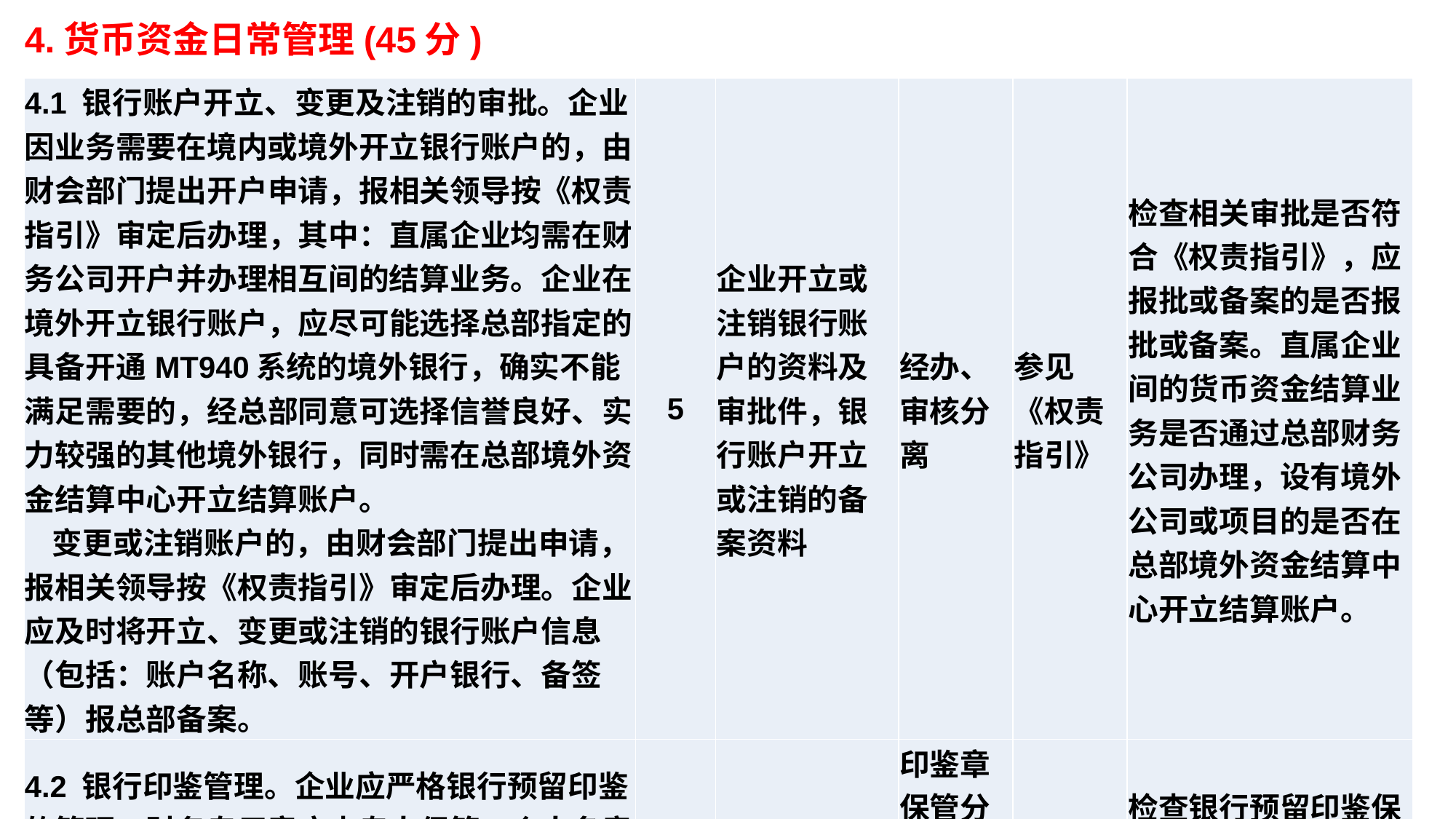

4.货币资金日常管理(45分)
| 4.1 银行账户开立、变更及注销的审批。企业因业务需要在境内或境外开立银行账户的，由财会部门提出开户申请，报相关领导按《权责指引》审定后办理，其中：直属企业均需在财务公司开户并办理相互间的结算业务。企业在境外开立银行账户，应尽可能选择总部指定的具备开通MT940系统的境外银行，确实不能满足需要的，经总部同意可选择信誉良好、实力较强的其他境外银行，同时需在总部境外资金结算中心开立结算账户。 变更或注销账户的，由财会部门提出申请，报相关领导按《权责指引》审定后办理。企业应及时将开立、变更或注销的银行账户信息（包括：账户名称、账号、开户银行、备签等）报总部备案。 | 5 | 企业开立或注销银行账户的资料及审批件，银行账户开立或注销的备案资料 | 经办、审核分离 | 参见《权责指引》 | 检查相关审批是否符合《权责指引》，应报批或备案的是否报批或备案。直属企业间的货币资金结算业务是否通过总部财务公司办理，设有境外公司或项目的是否在总部境外资金结算中心开立结算账户。 |
| --- | --- | --- | --- | --- | --- |
| 4.2 银行印鉴管理。企业应严格银行预留印鉴的管理，财务专用章应由专人保管，个人名章应由本人或其授权人保管，严禁一人保管或使用全部印章。 | 5 |  | 印鉴章保管分离，印鉴使用分离 | —— | 检查银行预留印鉴保管是否分离，使用是否妥当。 |